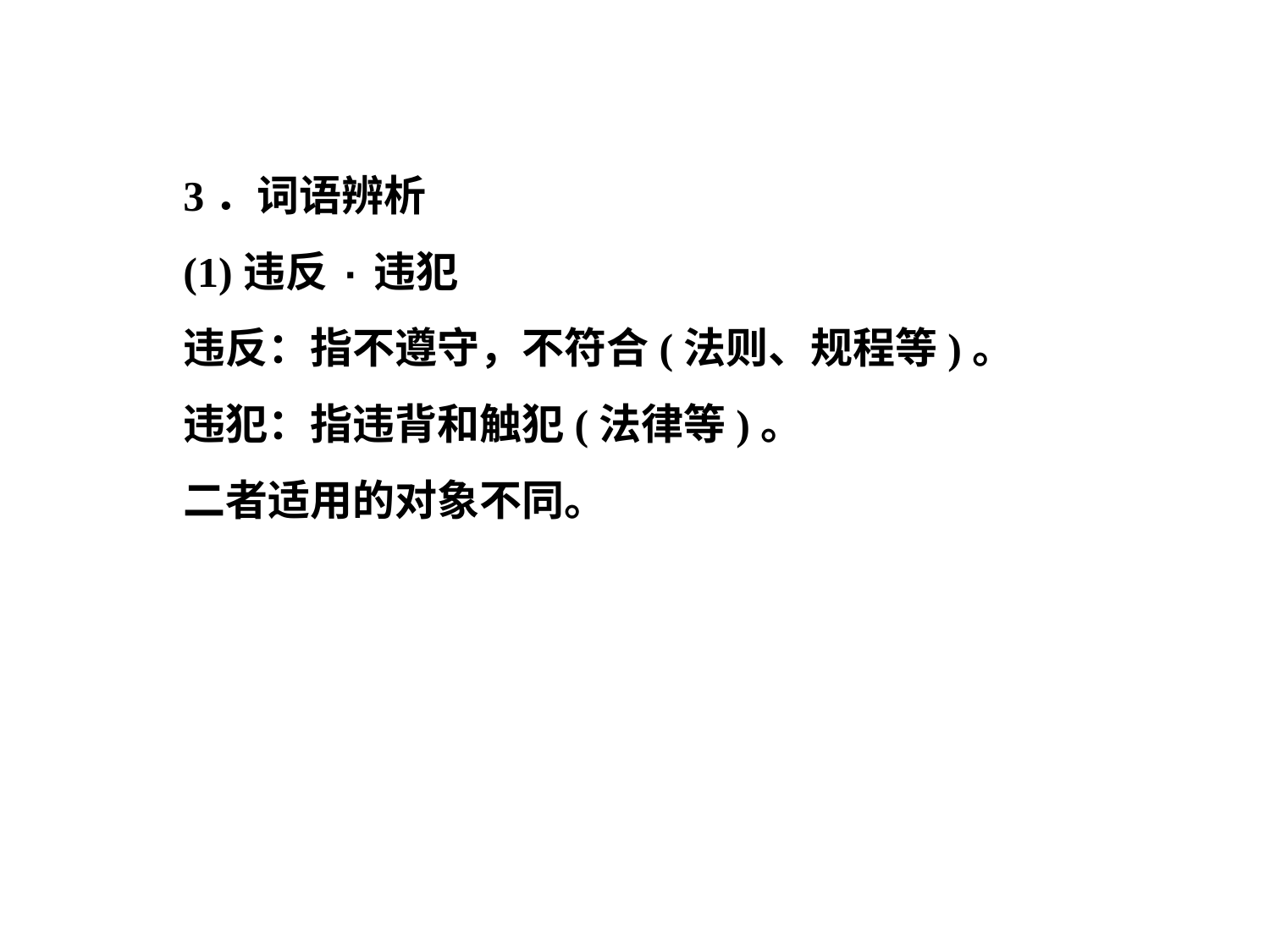

3．词语辨析
(1)违反·违犯
违反：指不遵守，不符合(法则、规程等)。
违犯：指违背和触犯(法律等)。
二者适用的对象不同。